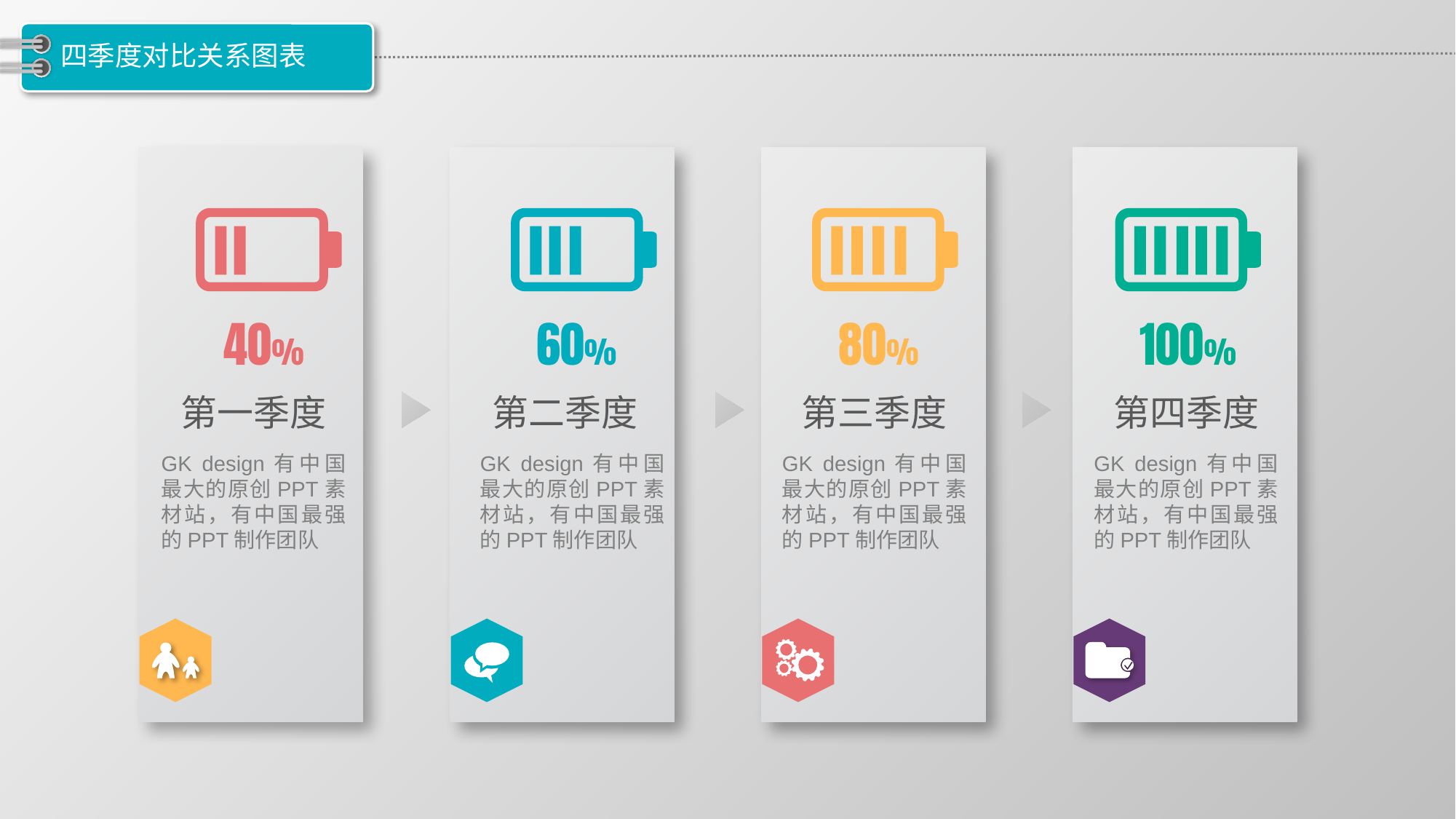

# 四季度对比关系图表

40%
60%
80%
100%
第一季度
第二季度
第三季度
第四季度

GK design有中国最大的原创PPT素材站，有中国最强的PPT制作团队
GK design有中国最大的原创PPT素材站，有中国最强的PPT制作团队
GK design有中国最大的原创PPT素材站，有中国最强的PPT制作团队
GK design有中国最大的原创PPT素材站，有中国最强的PPT制作团队